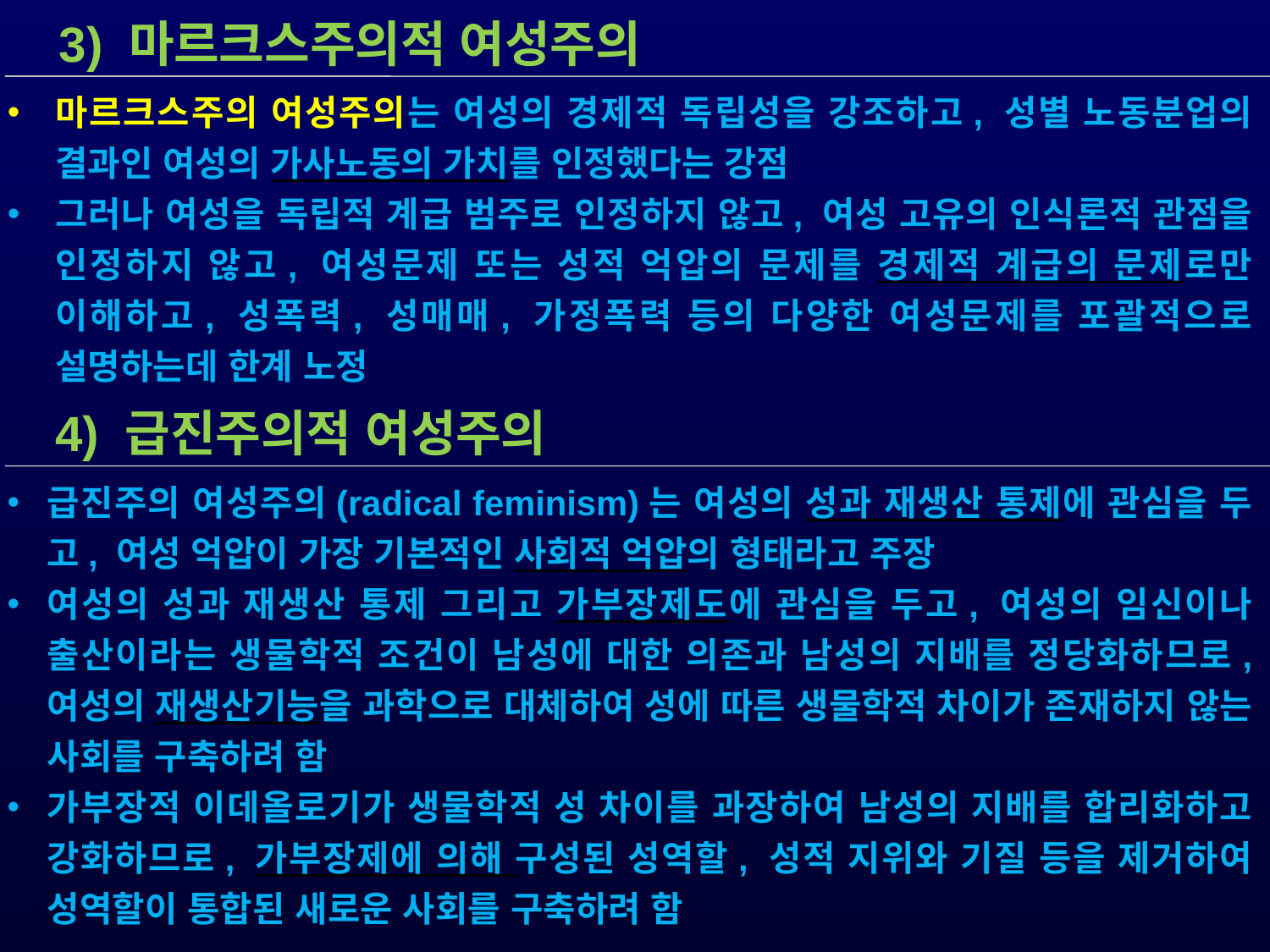

3) 마르크스주의적 여성주의
마르크스주의 여성주의는 여성의 경제적 독립성을 강조하고, 성별 노동분업의 결과인 여성의 가사노동의 가치를 인정했다는 강점
그러나 여성을 독립적 계급 범주로 인정하지 않고, 여성 고유의 인식론적 관점을 인정하지 않고, 여성문제 또는 성적 억압의 문제를 경제적 계급의 문제로만 이해하고, 성폭력, 성매매, 가정폭력 등의 다양한 여성문제를 포괄적으로 설명하는데 한계 노정

  4) 급진주의적 여성주의
급진주의 여성주의(radical feminism)는 여성의 성과 재생산 통제에 관심을 두고, 여성 억압이 가장 기본적인 사회적 억압의 형태라고 주장
여성의 성과 재생산 통제 그리고 가부장제도에 관심을 두고, 여성의 임신이나 출산이라는 생물학적 조건이 남성에 대한 의존과 남성의 지배를 정당화하므로, 여성의 재생산기능을 과학으로 대체하여 성에 따른 생물학적 차이가 존재하지 않는 사회를 구축하려 함
가부장적 이데올로기가 생물학적 성 차이를 과장하여 남성의 지배를 합리화하고 강화하므로, 가부장제에 의해 구성된 성역할, 성적 지위와 기질 등을 제거하여 성역할이 통합된 새로운 사회를 구축하려 함